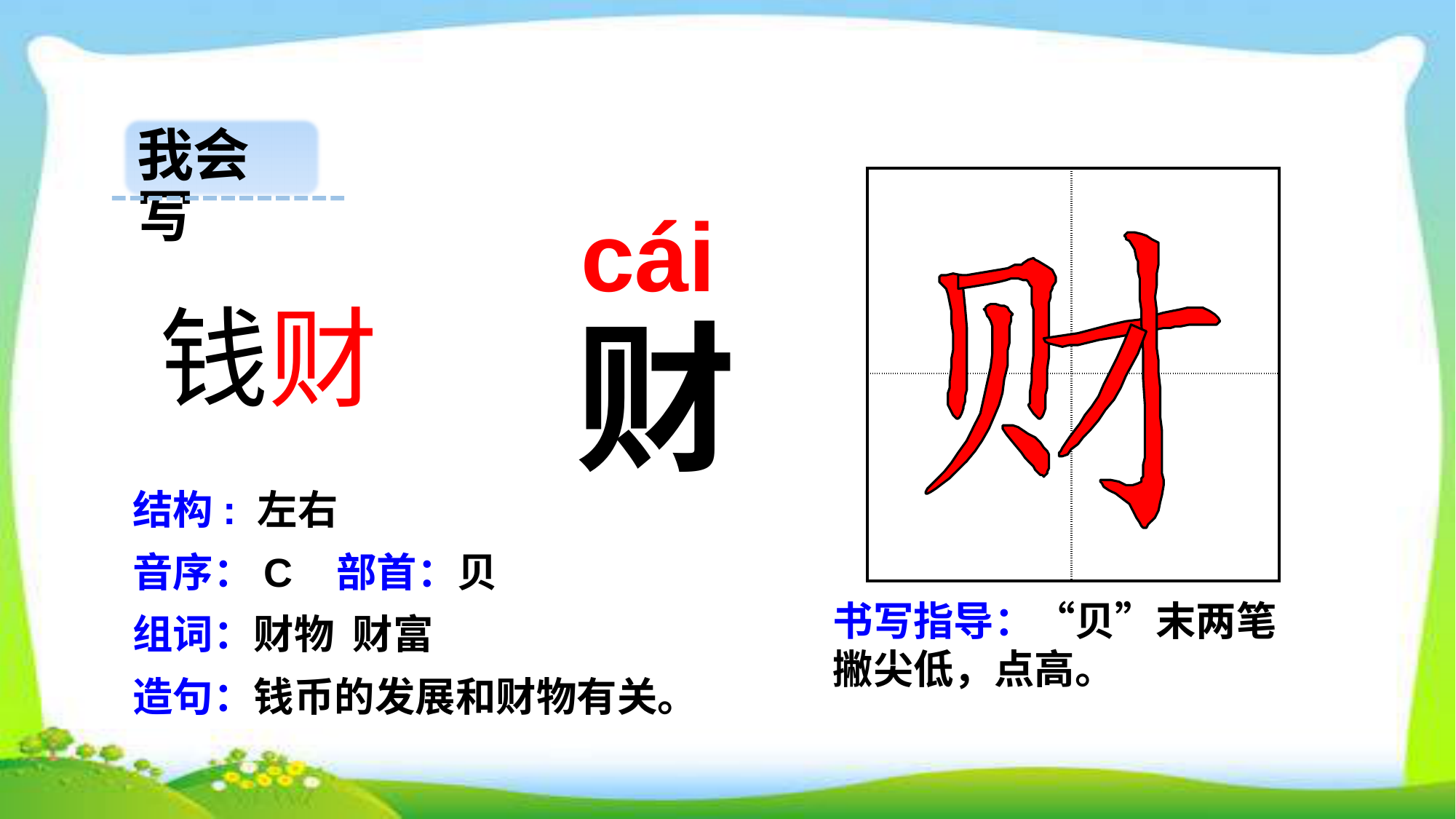

我会写

|  |  |
| --- | --- |
|  |  |
cái

钱财
财

结构: 左右
音序：C   部首：贝
书写指导：“贝”末两笔撇尖低，点高。
组词：财物  财富
造句：钱币的发展和财物有关。